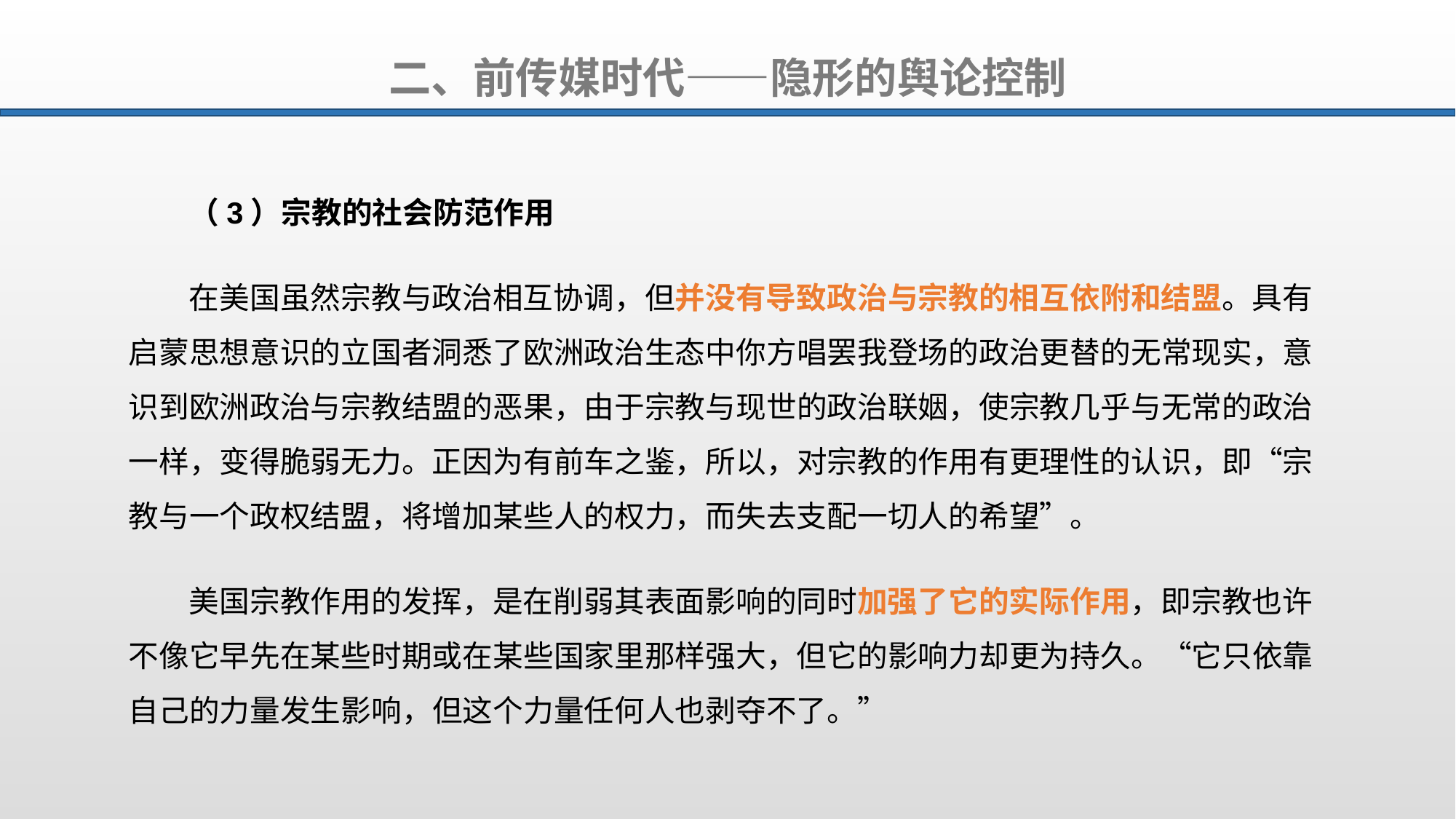

二、前传媒时代——隐形的舆论控制

（3）宗教的社会防范作用
在美国虽然宗教与政治相互协调，但并没有导致政治与宗教的相互依附和结盟。具有启蒙思想意识的立国者洞悉了欧洲政治生态中你方唱罢我登场的政治更替的无常现实，意识到欧洲政治与宗教结盟的恶果，由于宗教与现世的政治联姻，使宗教几乎与无常的政治一样，变得脆弱无力。正因为有前车之鉴，所以，对宗教的作用有更理性的认识，即“宗教与一个政权结盟，将增加某些人的权力，而失去支配一切人的希望”。
美国宗教作用的发挥，是在削弱其表面影响的同时加强了它的实际作用，即宗教也许不像它早先在某些时期或在某些国家里那样强大，但它的影响力却更为持久。“它只依靠自己的力量发生影响，但这个力量任何人也剥夺不了。”